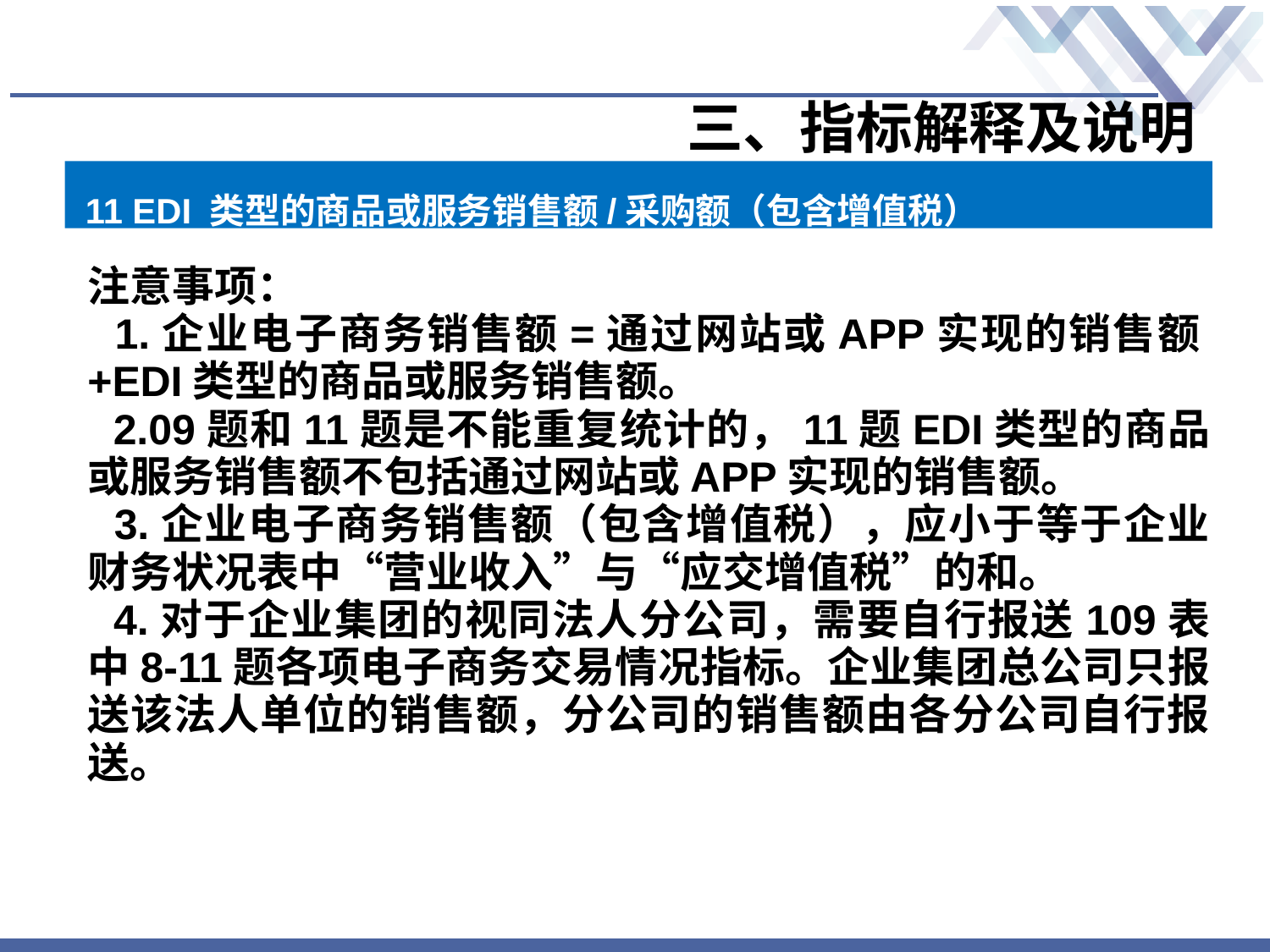

# 三、指标解释及说明
11 EDI 类型的商品或服务销售额/采购额（包含增值税）
注意事项：
  1.企业电子商务销售额=通过网站或APP实现的销售额+EDI类型的商品或服务销售额。
  2.09题和11题是不能重复统计的，11题EDI类型的商品或服务销售额不包括通过网站或APP实现的销售额。
  3.企业电子商务销售额（包含增值税），应小于等于企业财务状况表中“营业收入”与“应交增值税”的和。
  4.对于企业集团的视同法人分公司，需要自行报送109表中8-11题各项电子商务交易情况指标。企业集团总公司只报送该法人单位的销售额，分公司的销售额由各分公司自行报送。